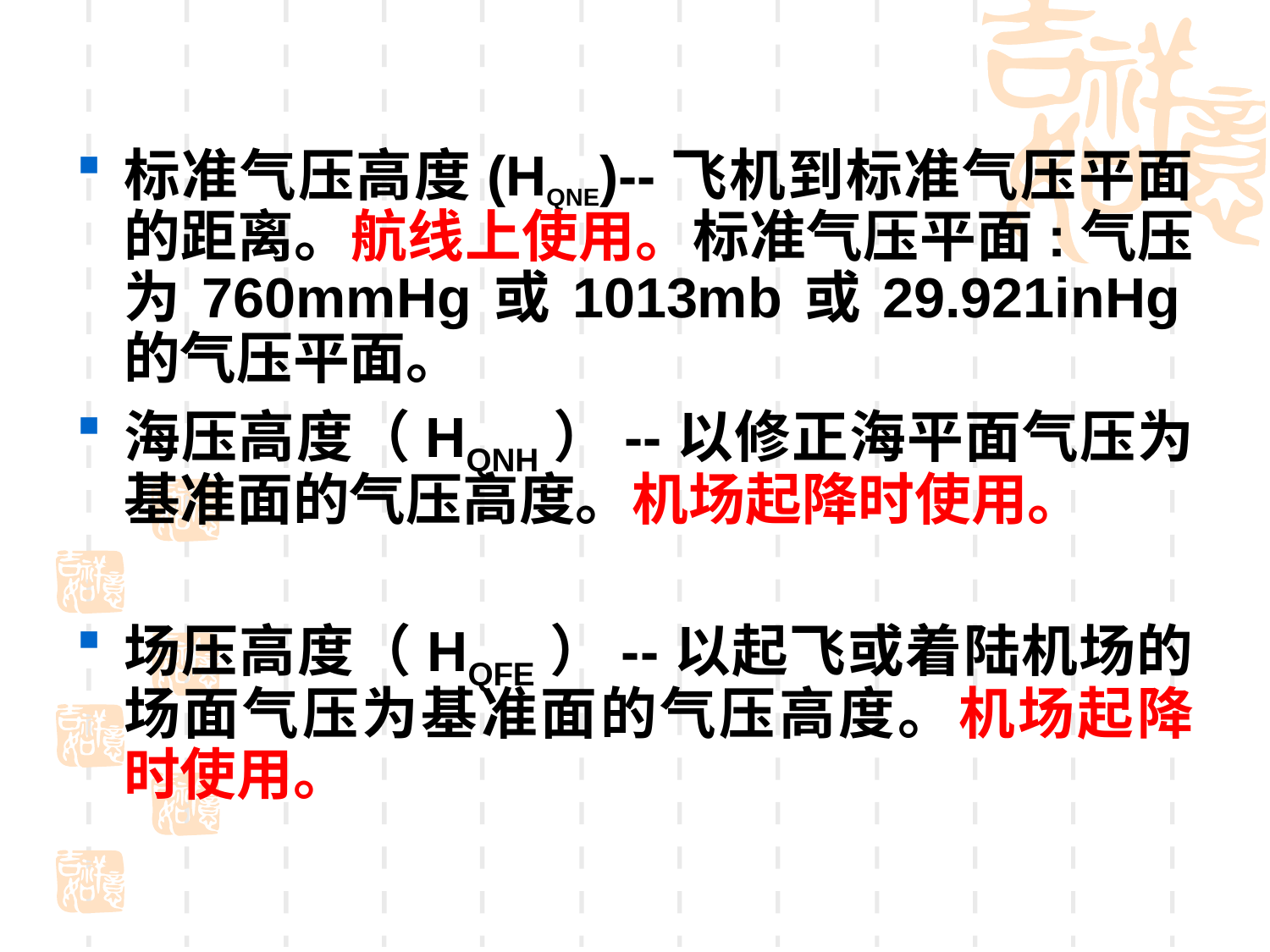

标准气压高度(HQNE)--飞机到标准气压平面的距离。航线上使用。标准气压平面:气压为760mmHg或1013mb或29.921inHg的气压平面。
海压高度（HQNH）--以修正海平面气压为基准面的气压高度。机场起降时使用。

场压高度（HQFE）--以起飞或着陆机场的场面气压为基准面的气压高度。机场起降时使用。